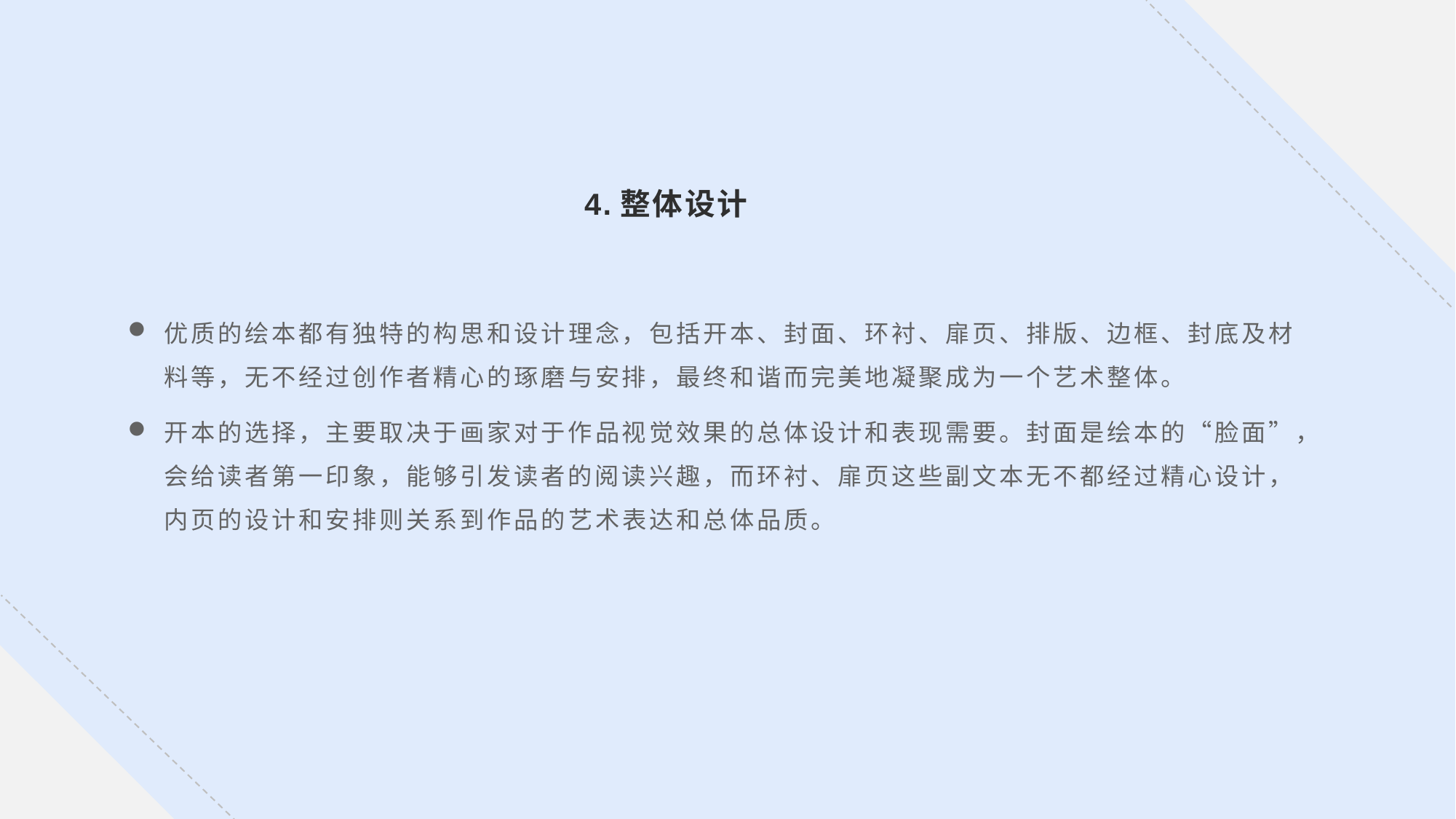

4.整体设计
优质的绘本都有独特的构思和设计理念，包括开本、封面、环衬、扉页、排版、边框、封底及材料等，无不经过创作者精心的琢磨与安排，最终和谐而完美地凝聚成为一个艺术整体。
开本的选择，主要取决于画家对于作品视觉效果的总体设计和表现需要。封面是绘本的“脸面”，会给读者第一印象，能够引发读者的阅读兴趣，而环衬、扉页这些副文本无不都经过精心设计，内页的设计和安排则关系到作品的艺术表达和总体品质。